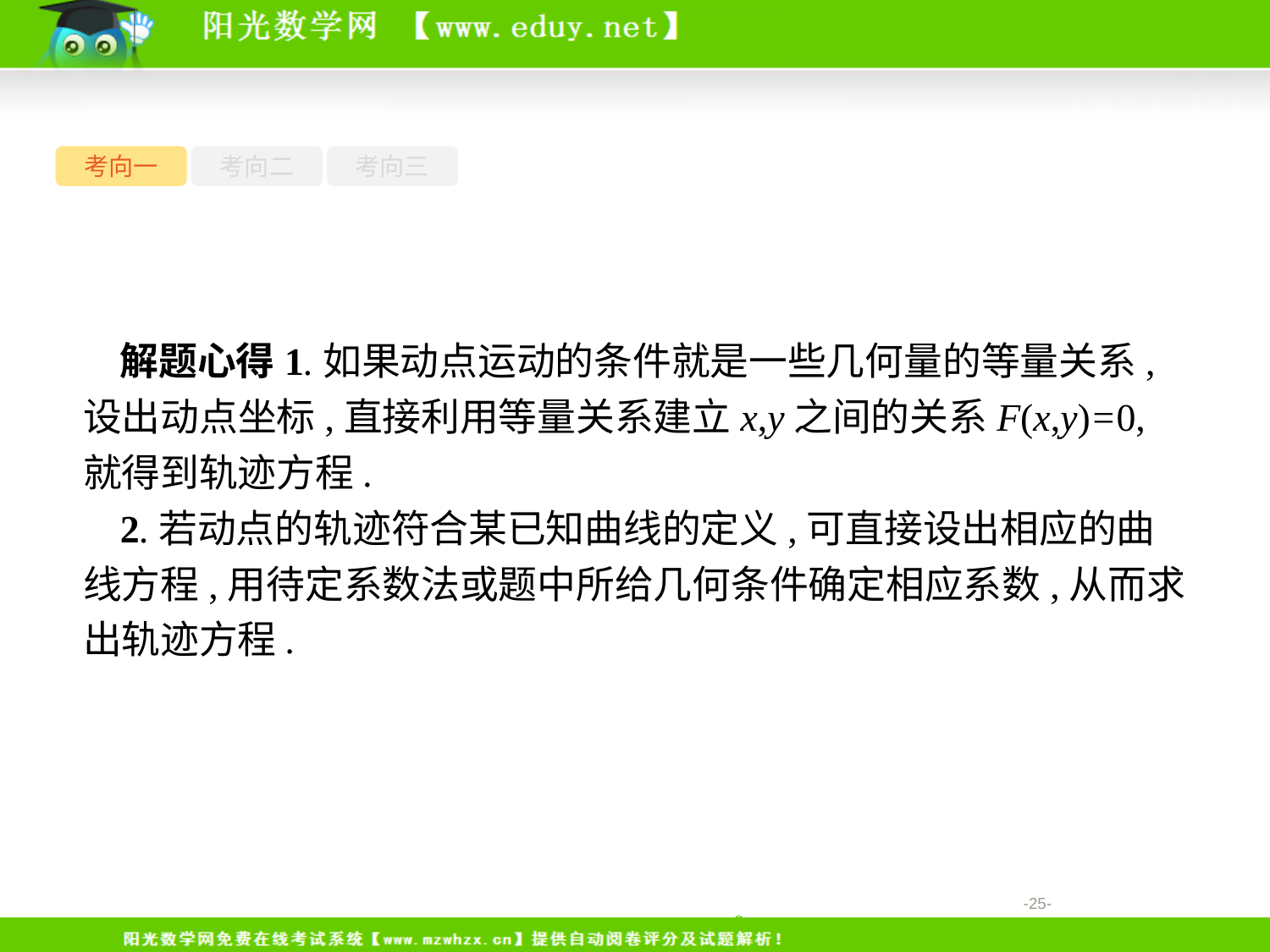

考向一
考向二
考向三
解题心得1.如果动点运动的条件就是一些几何量的等量关系,设出动点坐标,直接利用等量关系建立x,y之间的关系F(x,y)=0,就得到轨迹方程.
2.若动点的轨迹符合某已知曲线的定义,可直接设出相应的曲线方程,用待定系数法或题中所给几何条件确定相应系数,从而求出轨迹方程.
-25-